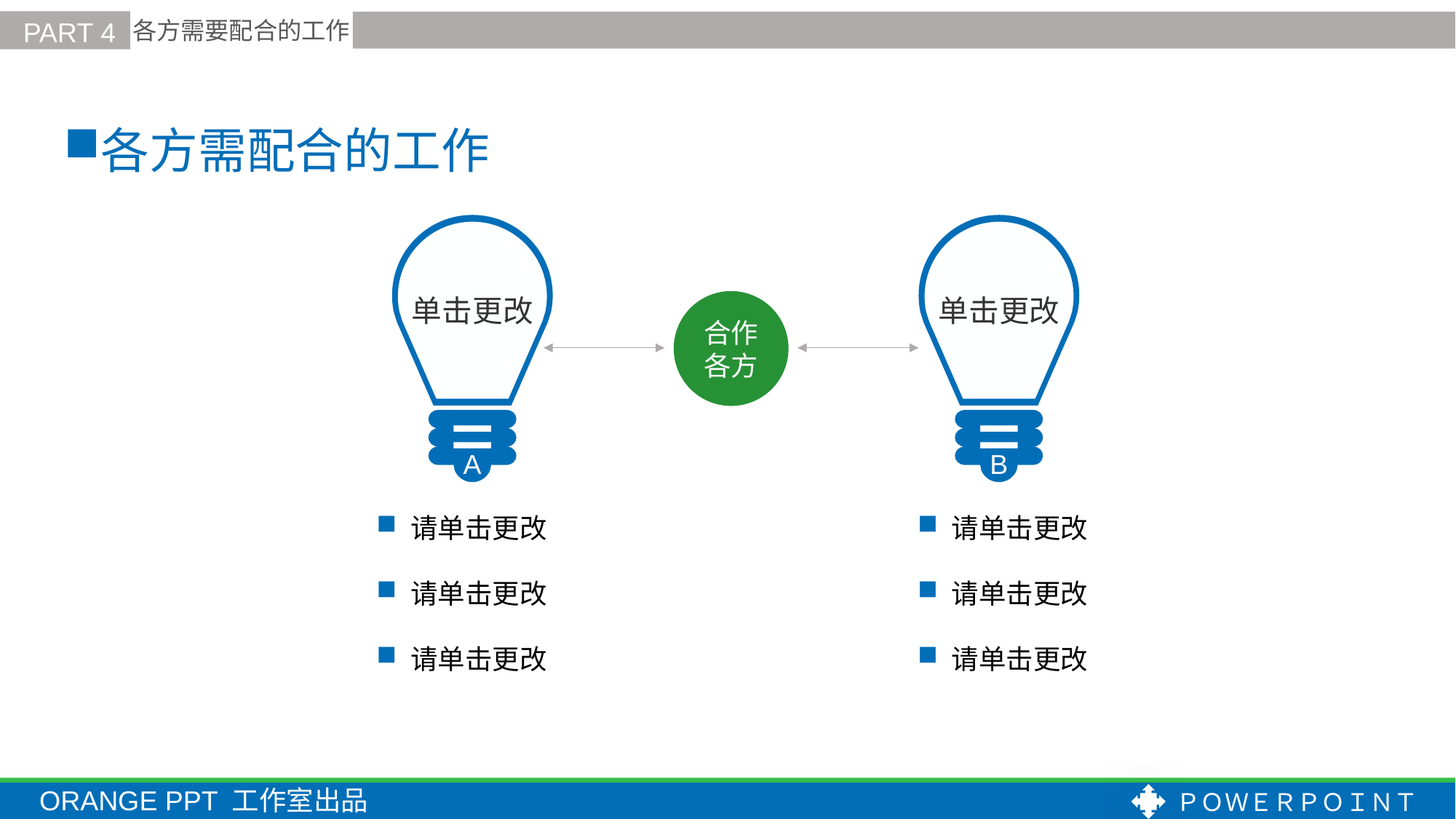

各方需要配合的工作
PART 4
各方需配合的工作

A
单击更改
请单击更改

请单击更改

请单击更改
请单击更改

请单击更改

请单击更改

B
单击更改
合作
各方